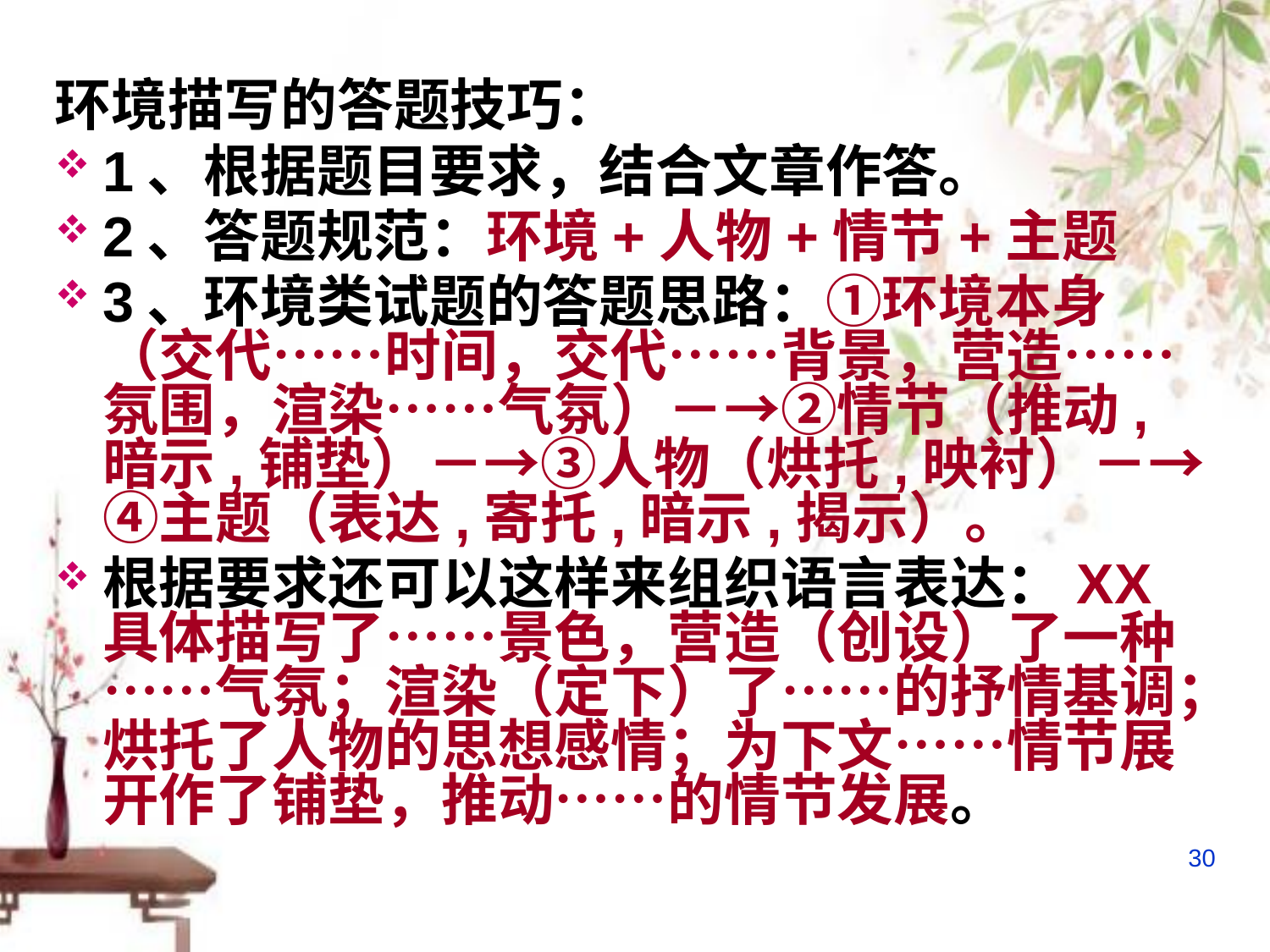

环境描写的答题技巧：
1、根据题目要求，结合文章作答。
2、答题规范：环境+人物+情节+主题
3、环境类试题的答题思路：①环境本身（交代……时间，交代……背景，营造……氛围，渲染……气氛）－→②情节（推动,暗示,铺垫）－→③人物（烘托,映衬）－→④主题（表达,寄托,暗示,揭示）。
根据要求还可以这样来组织语言表达：XX具体描写了……景色，营造（创设）了一种……气氛；渲染（定下）了……的抒情基调；烘托了人物的思想感情；为下文……情节展开作了铺垫，推动……的情节发展。
30